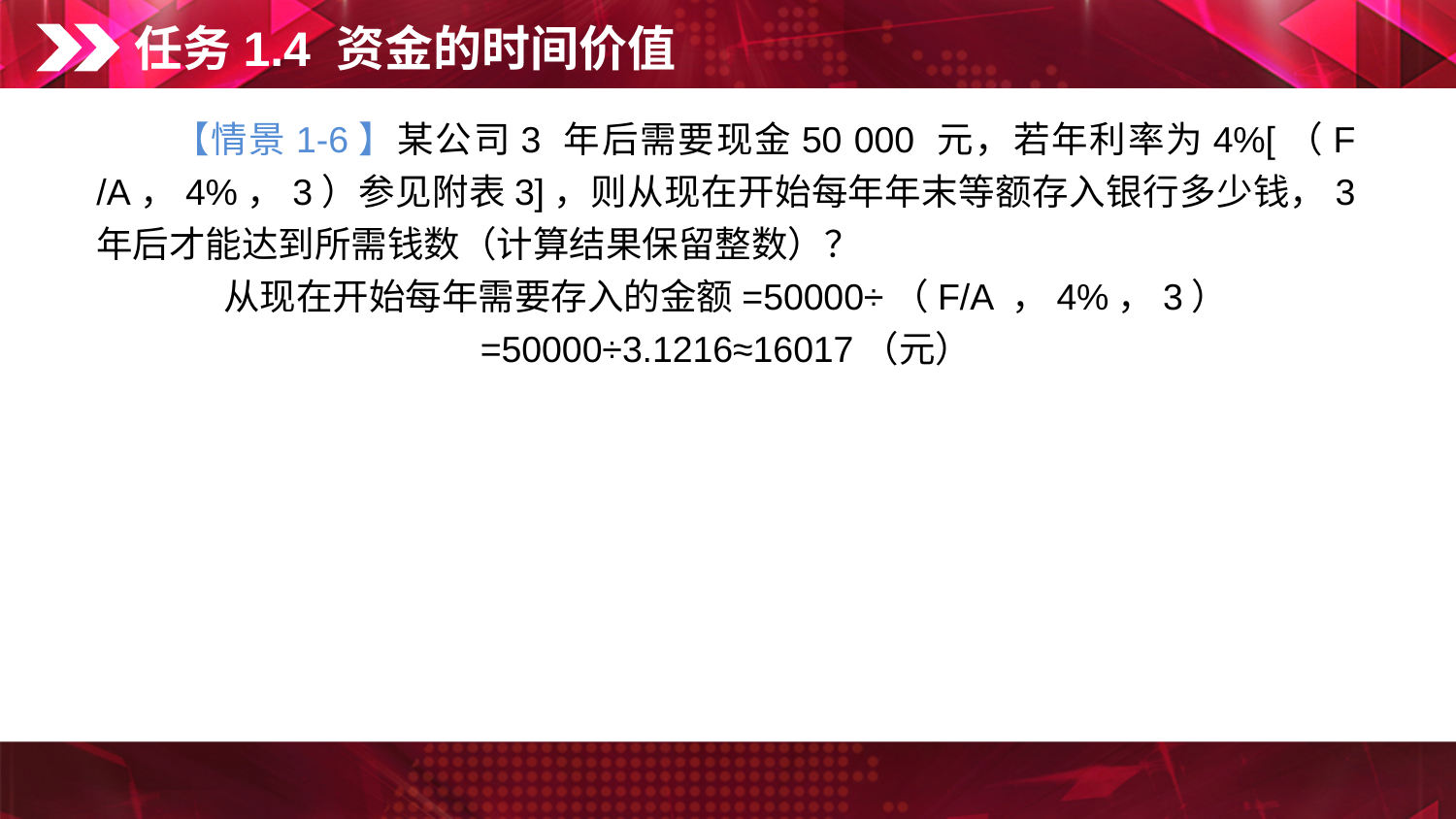

任务1.4 资金的时间价值

　　【情景1-6】某公司3 年后需要现金50 000 元，若年利率为4%[（F /A，4%，3）参见附表3]，则从现在开始每年年末等额存入银行多少钱，3 年后才能达到所需钱数（计算结果保留整数）？
从现在开始每年需要存入的金额=50000÷（F/A ，4%，3）
=50000÷3.1216≈16017（元）